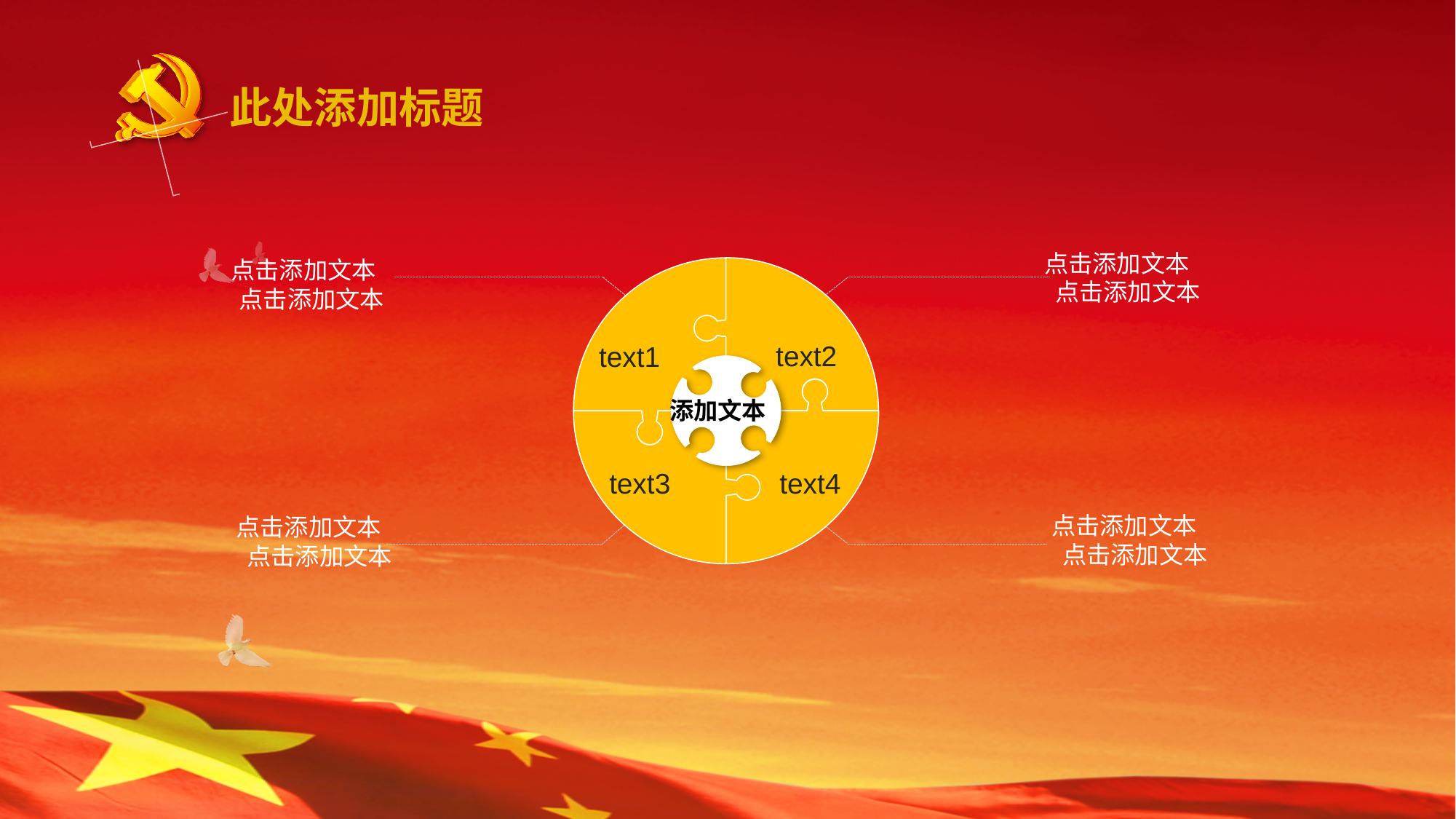

此处添加标题
点击添加文本
点击添加文本
点击添加文本
点击添加文本

text2
text1

添加文本

text3
text4
点击添加文本
点击添加文本
点击添加文本
点击添加文本